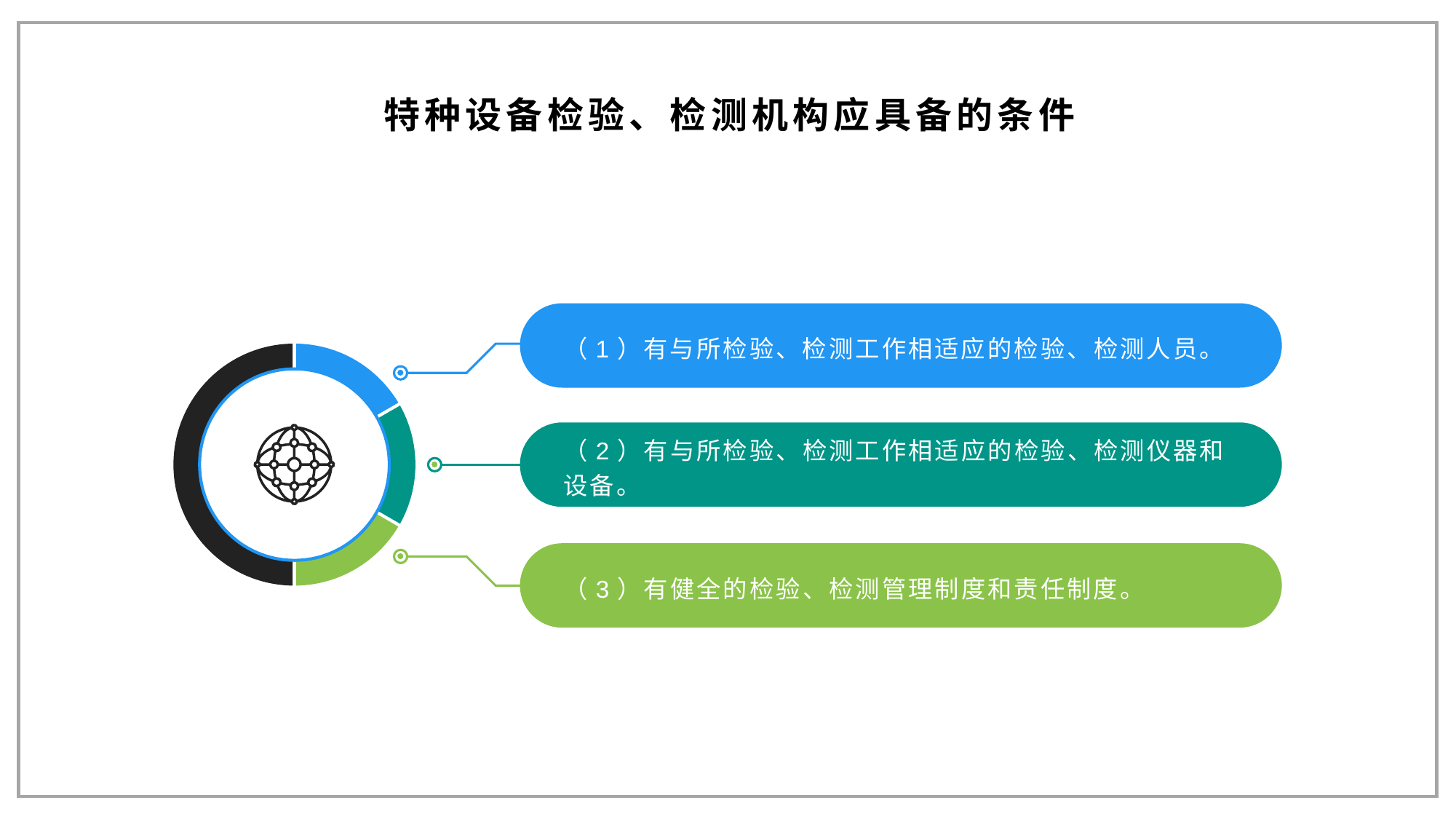

特种设备检验、检测机构应具备的条件

（1）有与所检验、检测工作相适应的检验、检测人员。

（2）有与所检验、检测工作相适应的检验、检测仪器和设备。

（3）有健全的检验、检测管理制度和责任制度。